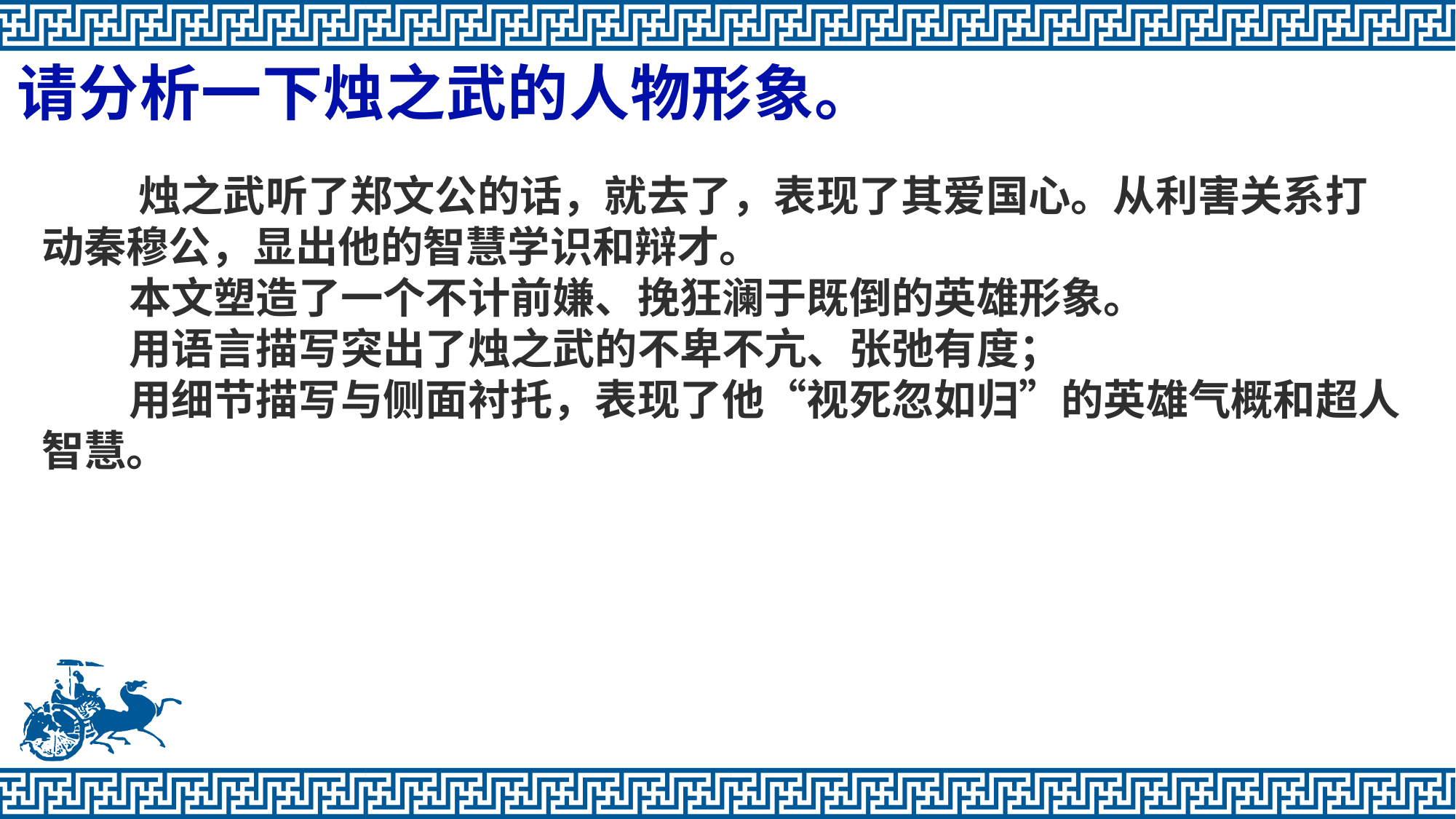

请分析一下烛之武的人物形象。
         烛之武听了郑文公的话，就去了，表现了其爱国心。从利害关系打动秦穆公，显出他的智慧学识和辩才。
        本文塑造了一个不计前嫌、挽狂澜于既倒的英雄形象。
        用语言描写突出了烛之武的不卑不亢、张弛有度；
        用细节描写与侧面衬托，表现了他“视死忽如归”的英雄气概和超人智慧。